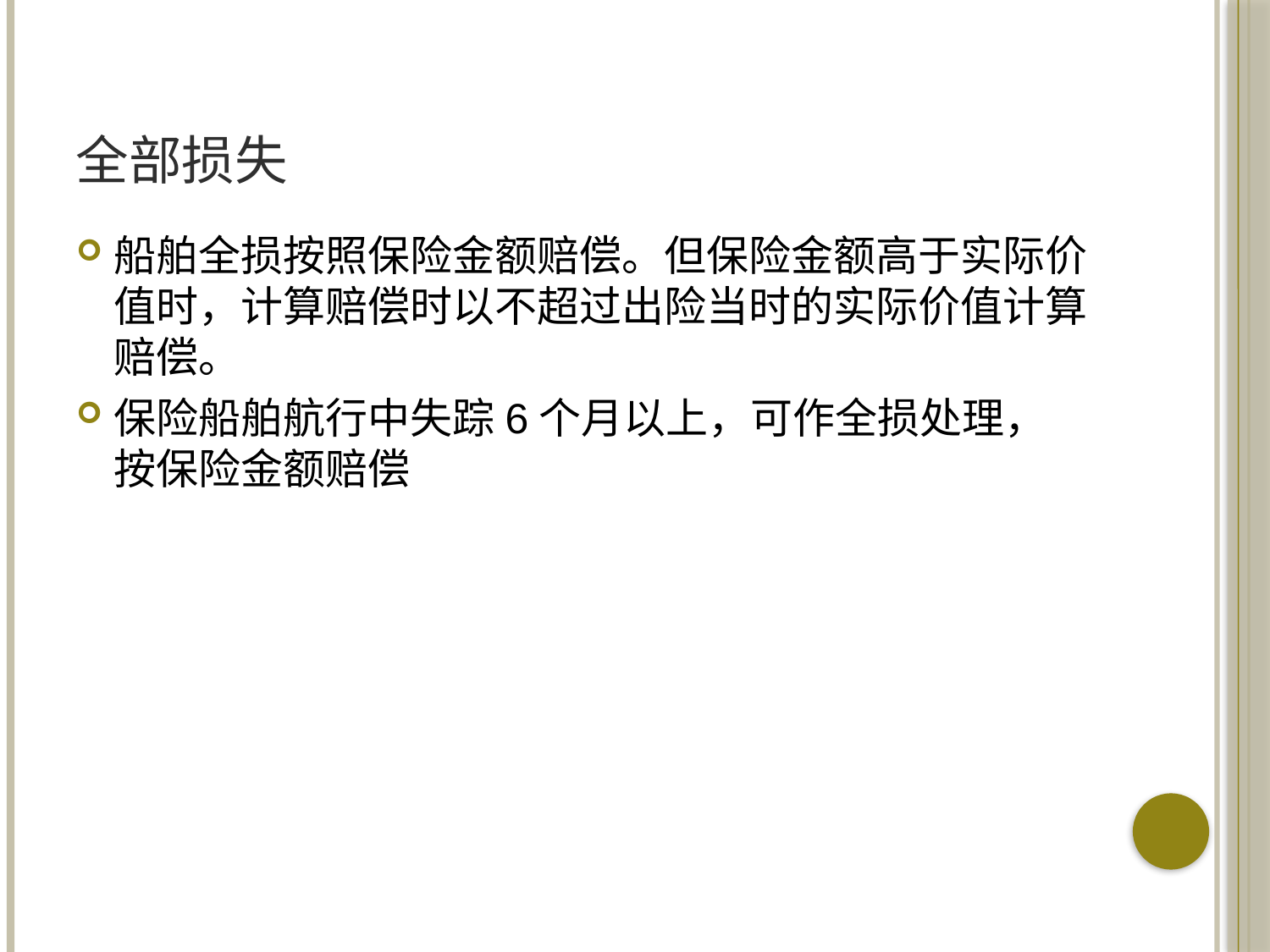

# 全部损失
船舶全损按照保险金额赔偿。但保险金额高于实际价值时，计算赔偿时以不超过出险当时的实际价值计算赔偿。
保险船舶航行中失踪6个月以上，可作全损处理，按保险金额赔偿